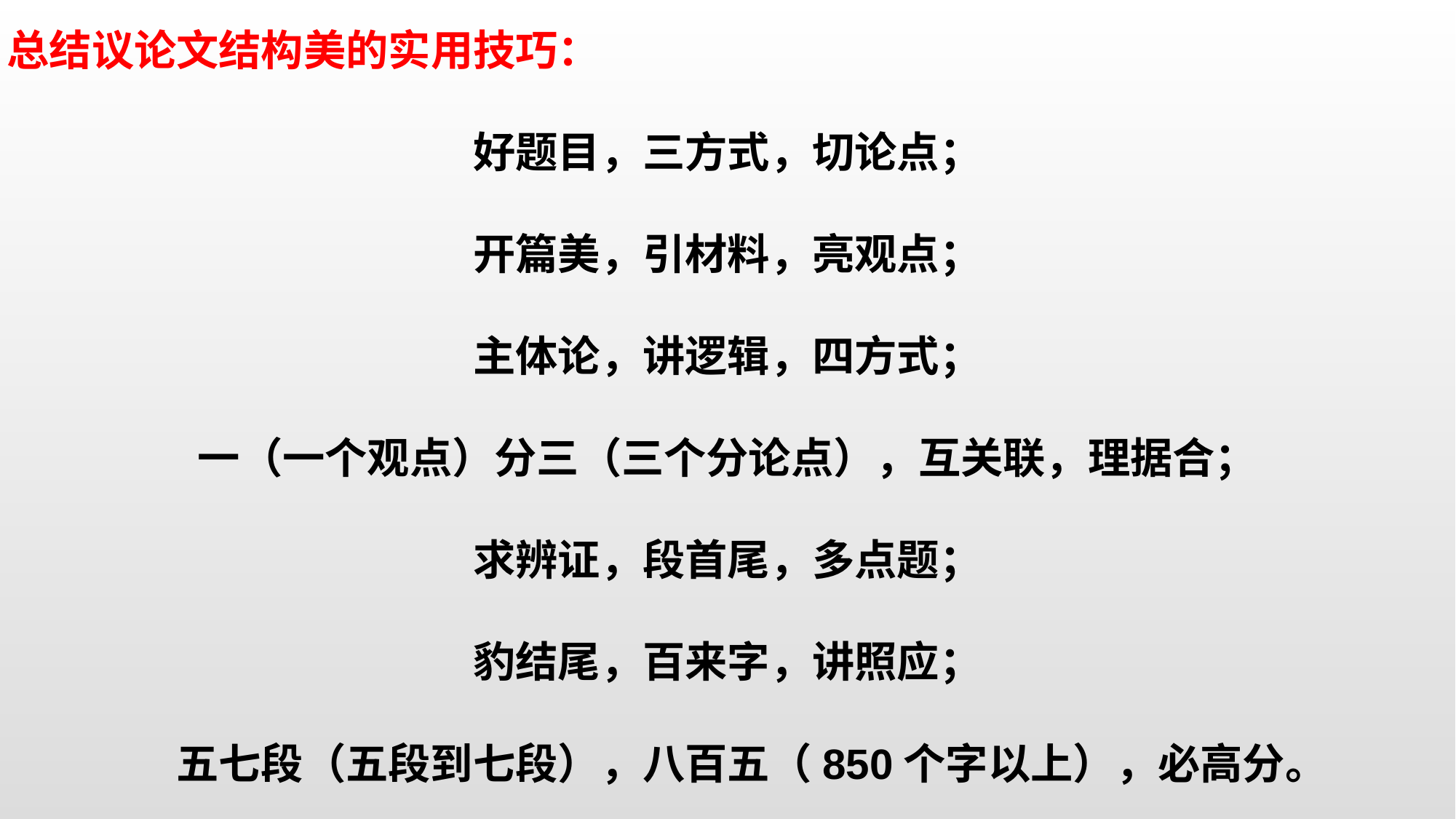

总结议论文结构美的实用技巧：
好题目，三方式，切论点；
开篇美，引材料，亮观点；
主体论，讲逻辑，四方式；
一（一个观点）分三（三个分论点），互关联，理据合；
求辨证，段首尾，多点题；
豹结尾，百来字，讲照应；
    五七段（五段到七段），八百五（850个字以上），必高分。